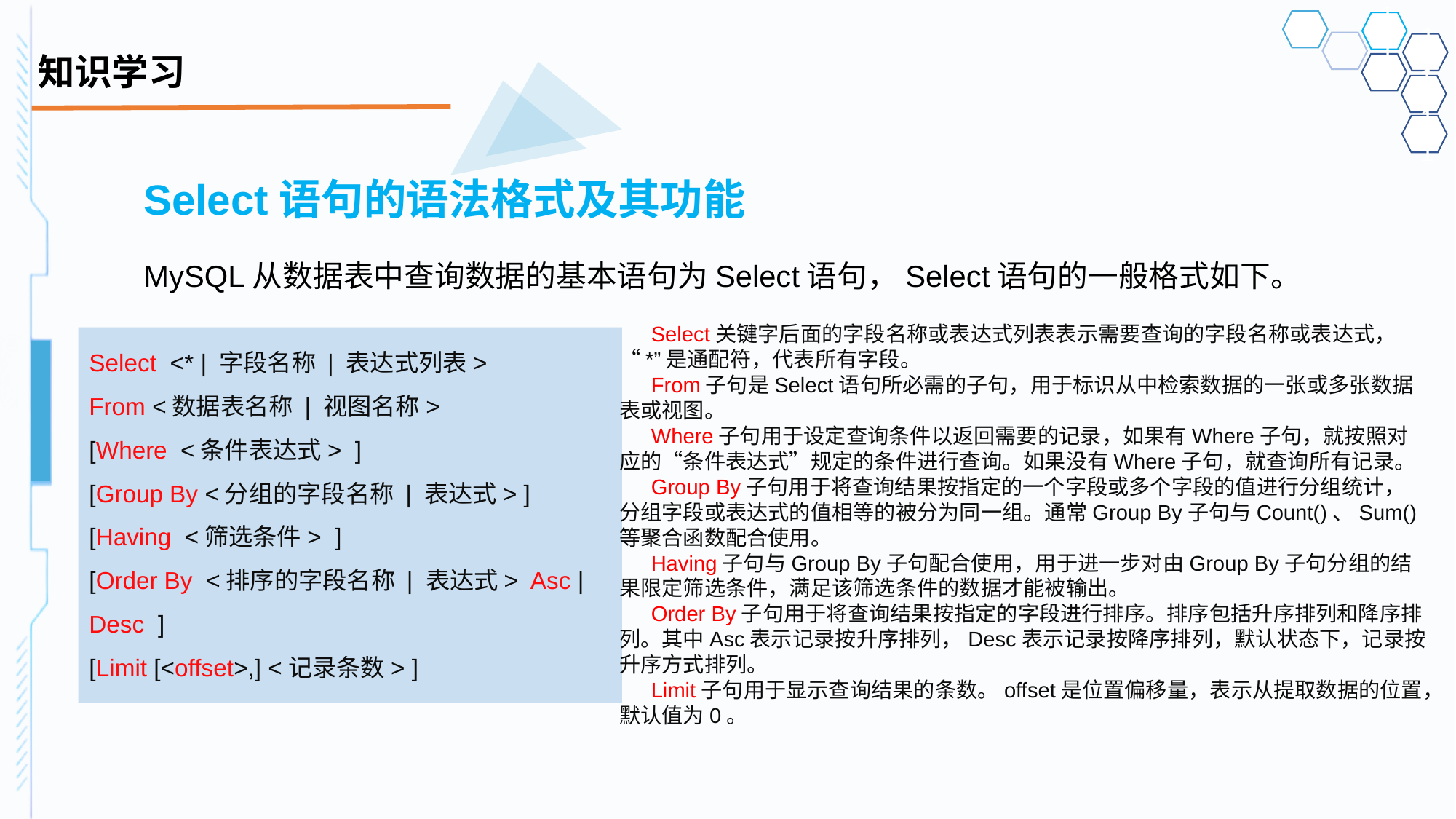

# 知识学习

Select语句的语法格式及其功能
MySQL从数据表中查询数据的基本语句为Select语句，Select语句的一般格式如下。

Select关键字后面的字段名称或表达式列表表示需要查询的字段名称或表达式，“*”是通配符，代表所有字段。
From子句是Select语句所必需的子句，用于标识从中检索数据的一张或多张数据表或视图。
Where子句用于设定查询条件以返回需要的记录，如果有Where子句，就按照对应的“条件表达式”规定的条件进行查询。如果没有Where子句，就查询所有记录。
Group By子句用于将查询结果按指定的一个字段或多个字段的值进行分组统计，分组字段或表达式的值相等的被分为同一组。通常Group By子句与Count()、Sum()等聚合函数配合使用。
Having子句与Group By子句配合使用，用于进一步对由Group By子句分组的结果限定筛选条件，满足该筛选条件的数据才能被输出。
Order By子句用于将查询结果按指定的字段进行排序。排序包括升序排列和降序排列。其中Asc表示记录按升序排列，Desc表示记录按降序排列，默认状态下，记录按升序方式排列。
Limit子句用于显示查询结果的条数。offset是位置偏移量，表示从提取数据的位置，默认值为0。
Select  <* | 字段名称 | 表达式列表>
From <数据表名称 | 视图名称>
[Where  <条件表达式>  ]
[Group By <分组的字段名称 | 表达式> ]
[Having  <筛选条件>  ]
[Order By  <排序的字段名称 | 表达式>  Asc | Desc  ]
[Limit [<offset>,] <记录条数> ]